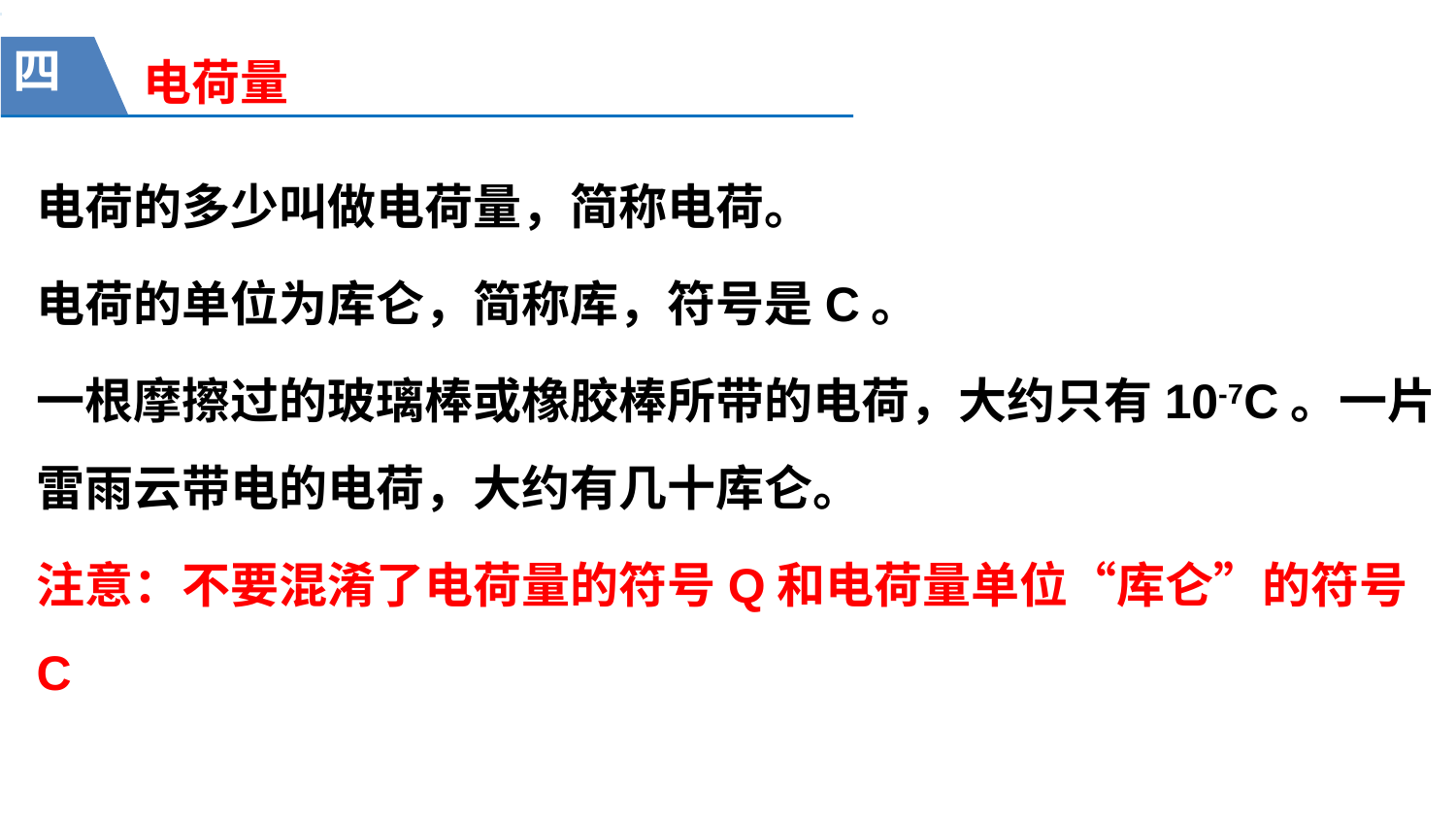

电荷量
四

电荷的多少叫做电荷量，简称电荷。
电荷的单位为库仑，简称库，符号是C。
一根摩擦过的玻璃棒或橡胶棒所带的电荷，大约只有10-7C。一片雷雨云带电的电荷，大约有几十库仑。
注意：不要混淆了电荷量的符号Q和电荷量单位“库仑”的符号C